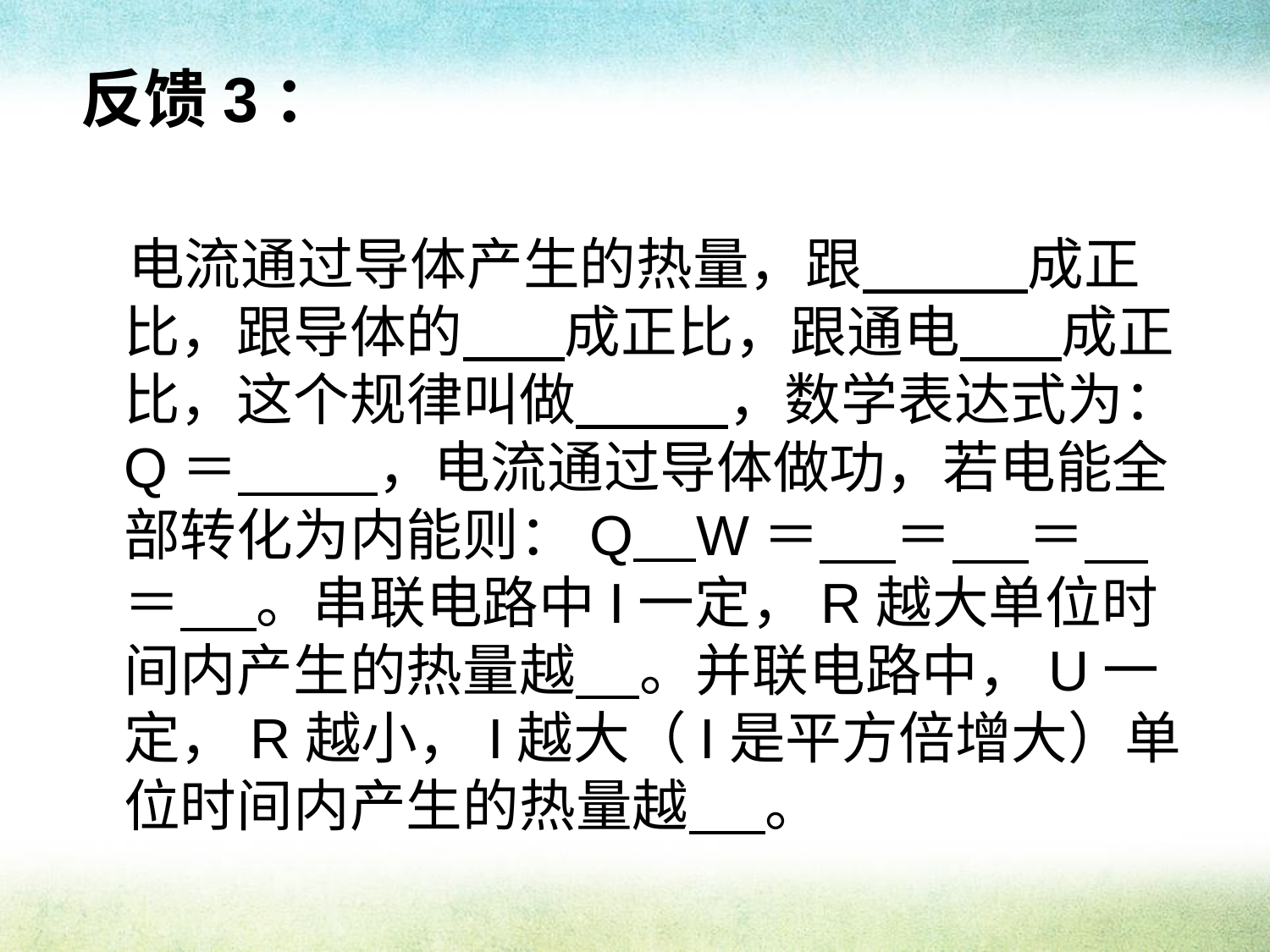

# 反馈3：
   电流通过导体产生的热量，跟             成正比，跟导体的        成正比，跟通电        成正比，这个规律叫做            ，数学表达式为：Q＝           ，电流通过导体做功，若电能全部转化为内能则：Q    W＝      ＝      ＝      ＝      。串联电路中I一定，R越大单位时间内产生的热量越     。并联电路中，U一定，R越小，I越大（I是平方倍增大）单位时间内产生的热量越      。